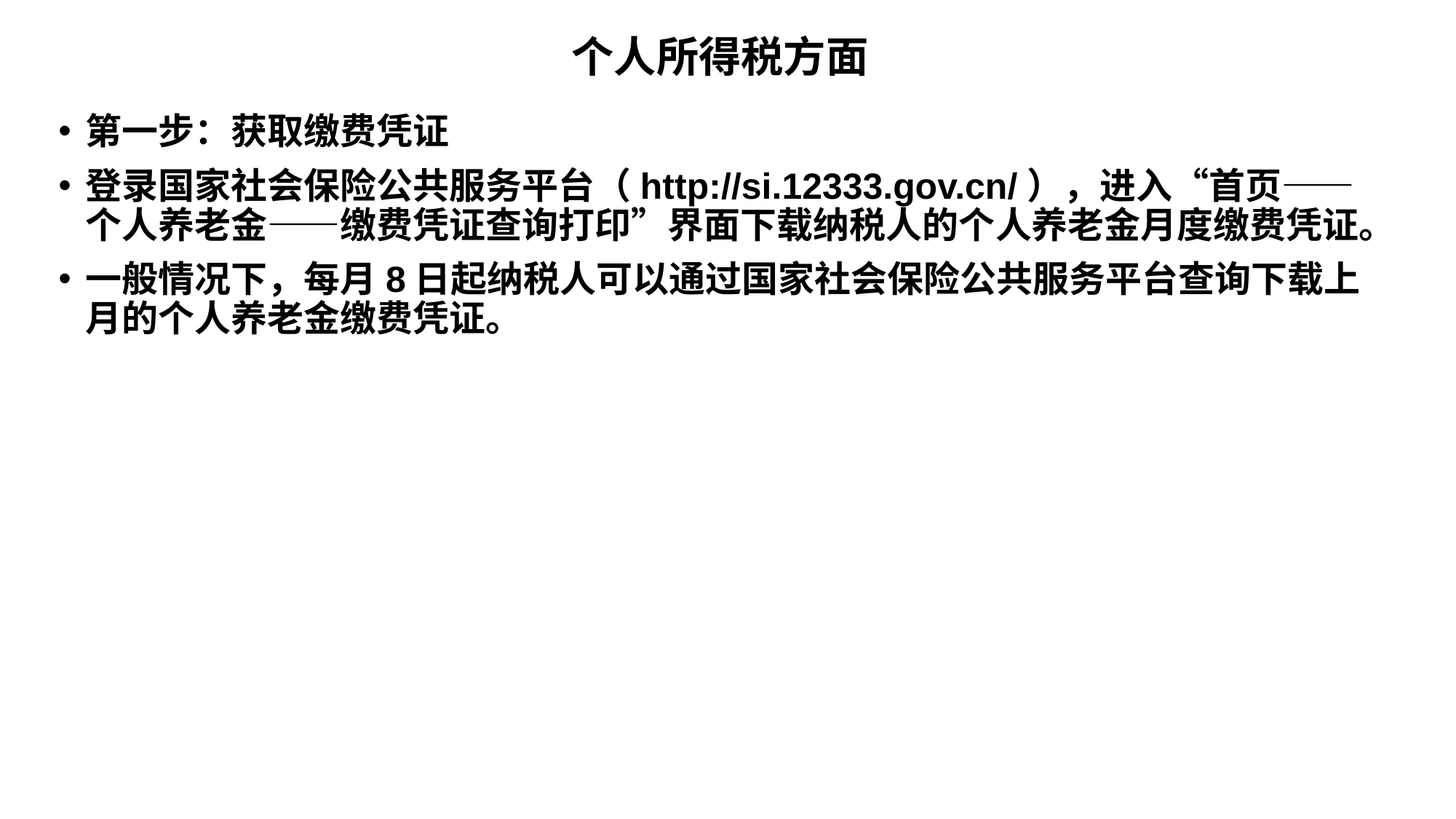

# 个人所得税方面
第一步：获取缴费凭证
登录国家社会保险公共服务平台（http://si.12333.gov.cn/），进入“首页——个人养老金——缴费凭证查询打印”界面下载纳税人的个人养老金月度缴费凭证。
一般情况下，每月8日起纳税人可以通过国家社会保险公共服务平台查询下载上月的个人养老金缴费凭证。